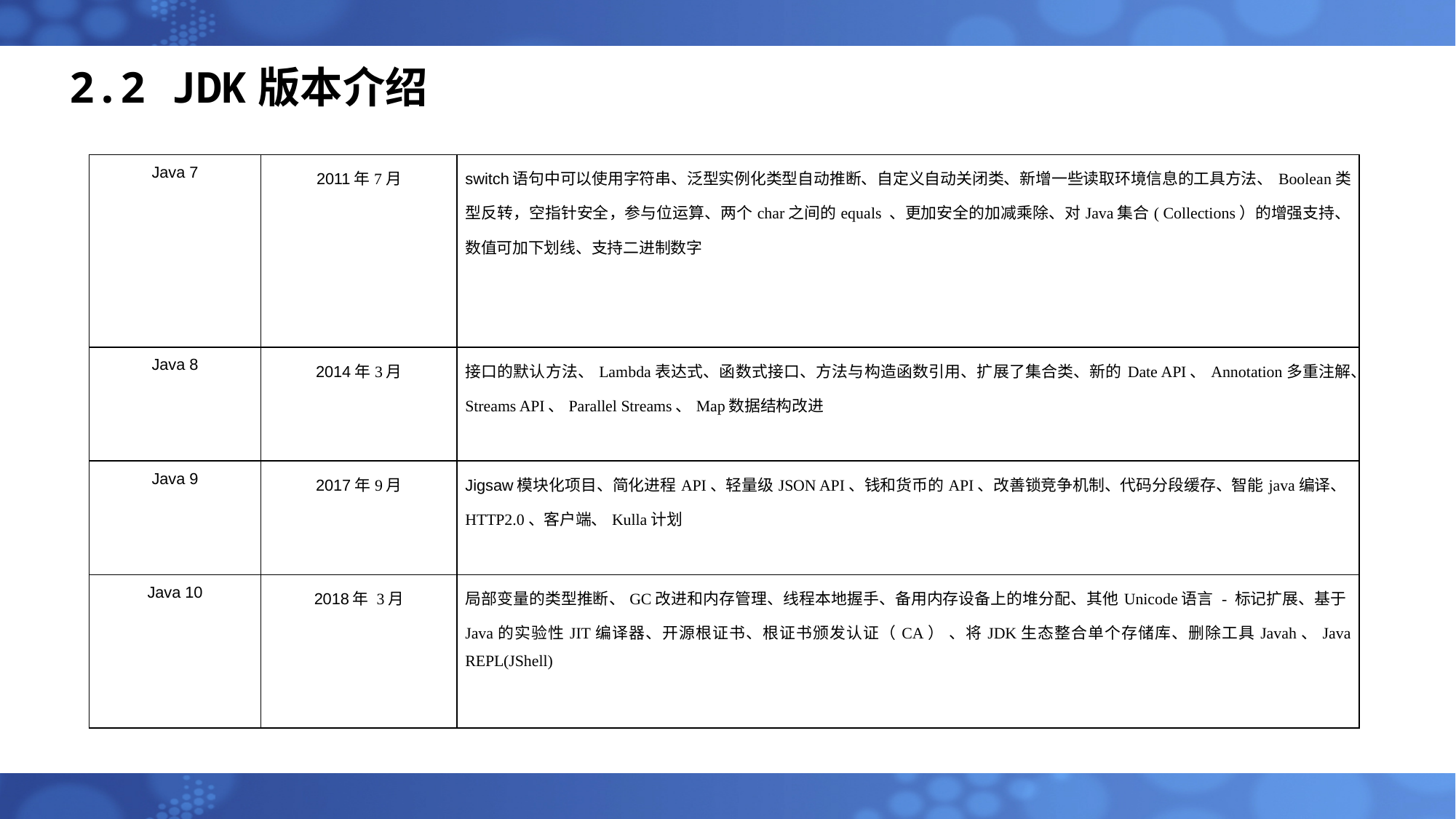

# 2.2 JDK版本介绍

| Java 7 | 2011年7月 | switch语句中可以使用字符串、泛型实例化类型自动推断、自定义自动关闭类、新增一些读取环境信息的工具方法、Boolean类型反转，空指针安全，参与位运算、两个char之间的equals 、更加安全的加减乘除、对Java集合( Collections）的增强支持、数值可加下划线、支持二进制数字 |
| --- | --- | --- |
| Java 8 | 2014年3月 | 接口的默认方法、Lambda表达式、函数式接口、方法与构造函数引用、扩展了集合类、新的Date API、Annotation多重注解、Streams API、Parallel Streams、Map数据结构改进 |
| Java 9 | 2017年9月 | Jigsaw模块化项目、简化进程API、轻量级JSON API、钱和货币的API、改善锁竞争机制、代码分段缓存、智能java编译、HTTP2.0、客户端、Kulla计划 |
| Java 10 | 2018年 3月 | 局部变量的类型推断、GC改进和内存管理、线程本地握手、备用内存设备上的堆分配、其他Unicode语言 - 标记扩展、基于Java的实验性JIT编译器、开源根证书、根证书颁发认证（CA） 、将JDK生态整合单个存储库、删除工具Javah、Java REPL(JShell) |